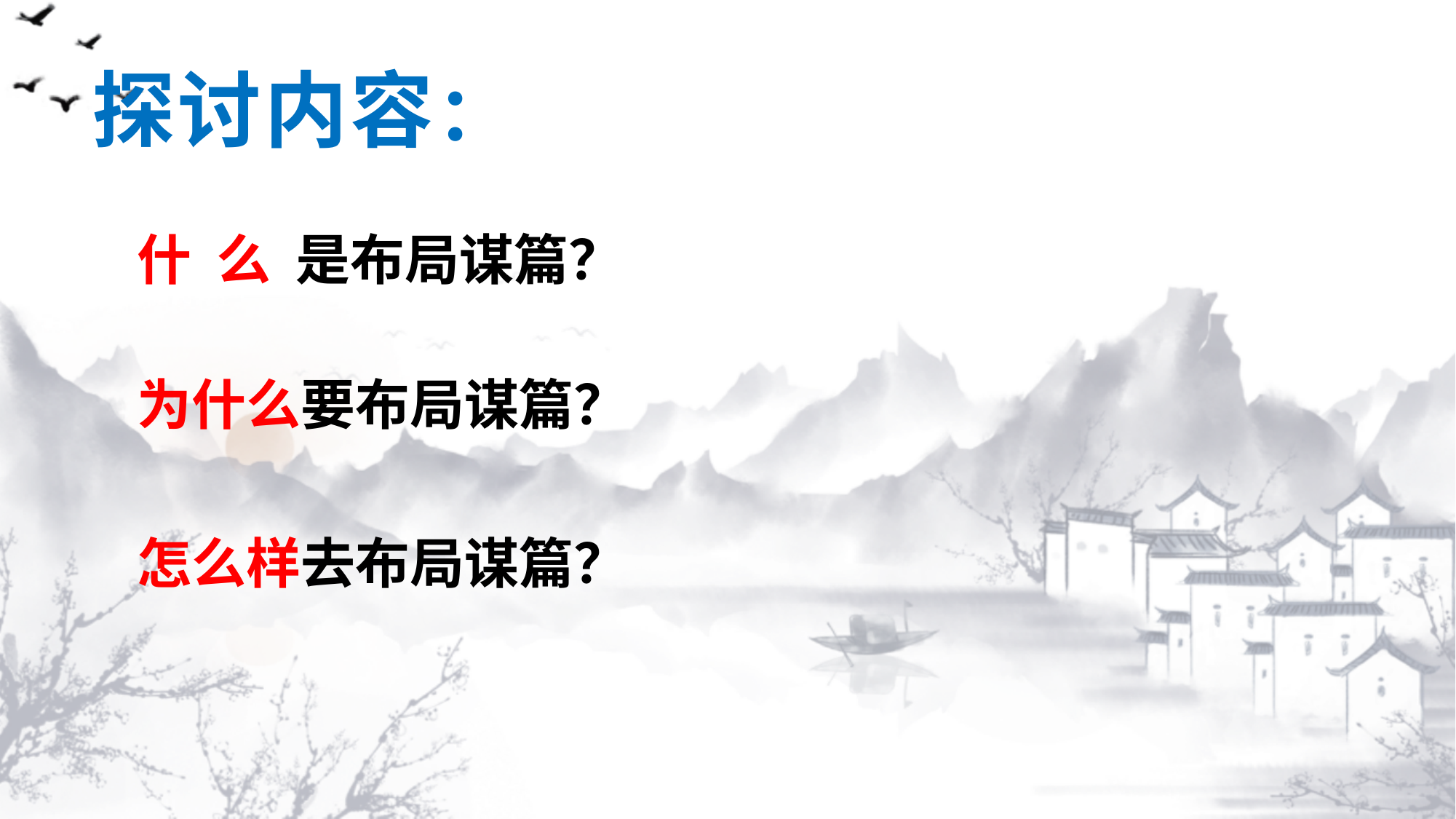

# 探讨内容：
什  么  是布局谋篇？
为什么要布局谋篇？
怎么样去布局谋篇？